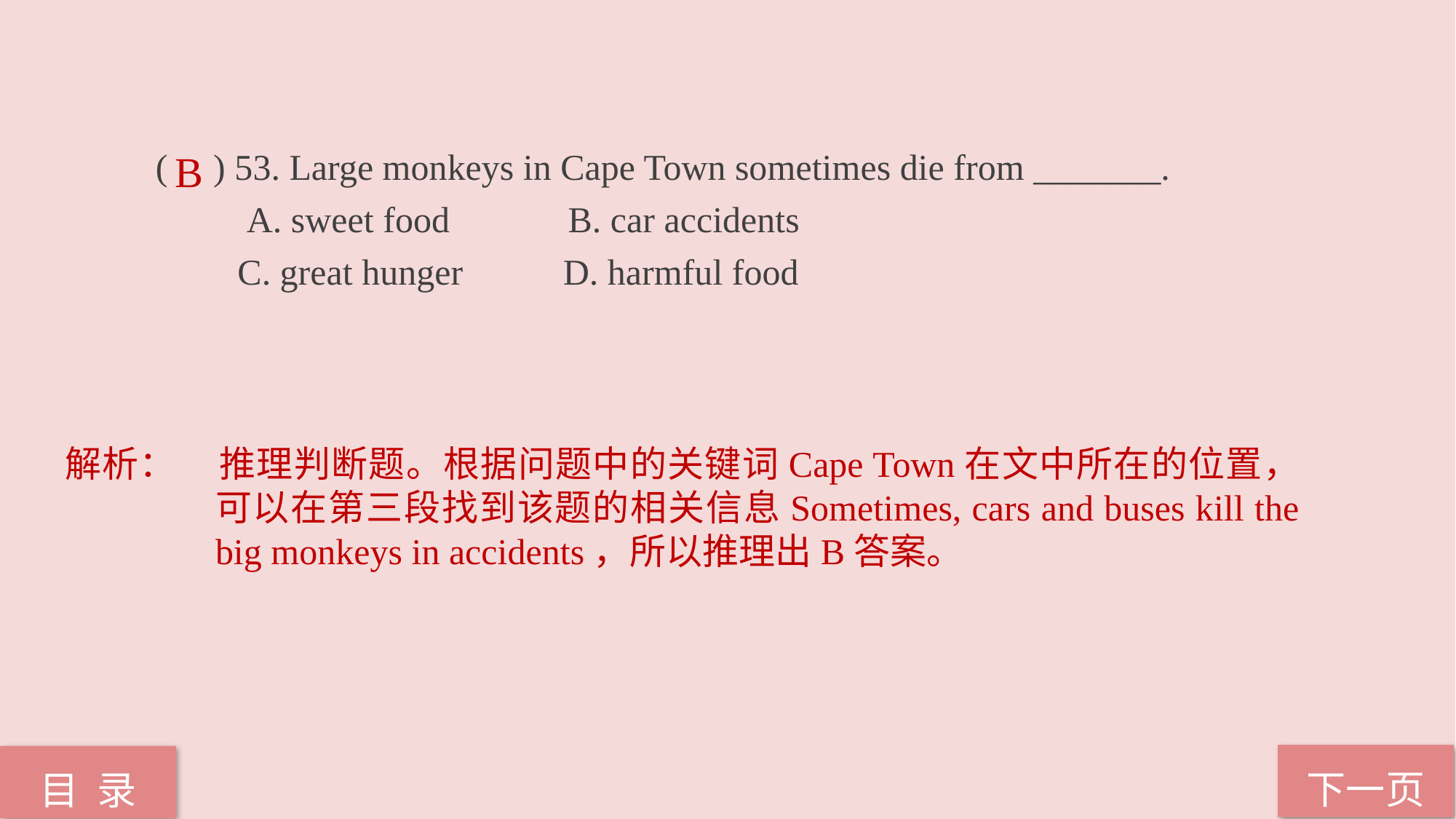

(     ) 53. Large monkeys in Cape Town sometimes die from _______.
          A. sweet food             B. car accidents
         C. great hunger           D. harmful food
B
解析：	推理判断题。根据问题中的关键词Cape Town在文中所在的位置，可以在第三段找到该题的相关信息Sometimes, cars and buses kill the big monkeys in accidents，所以推理出B答案。